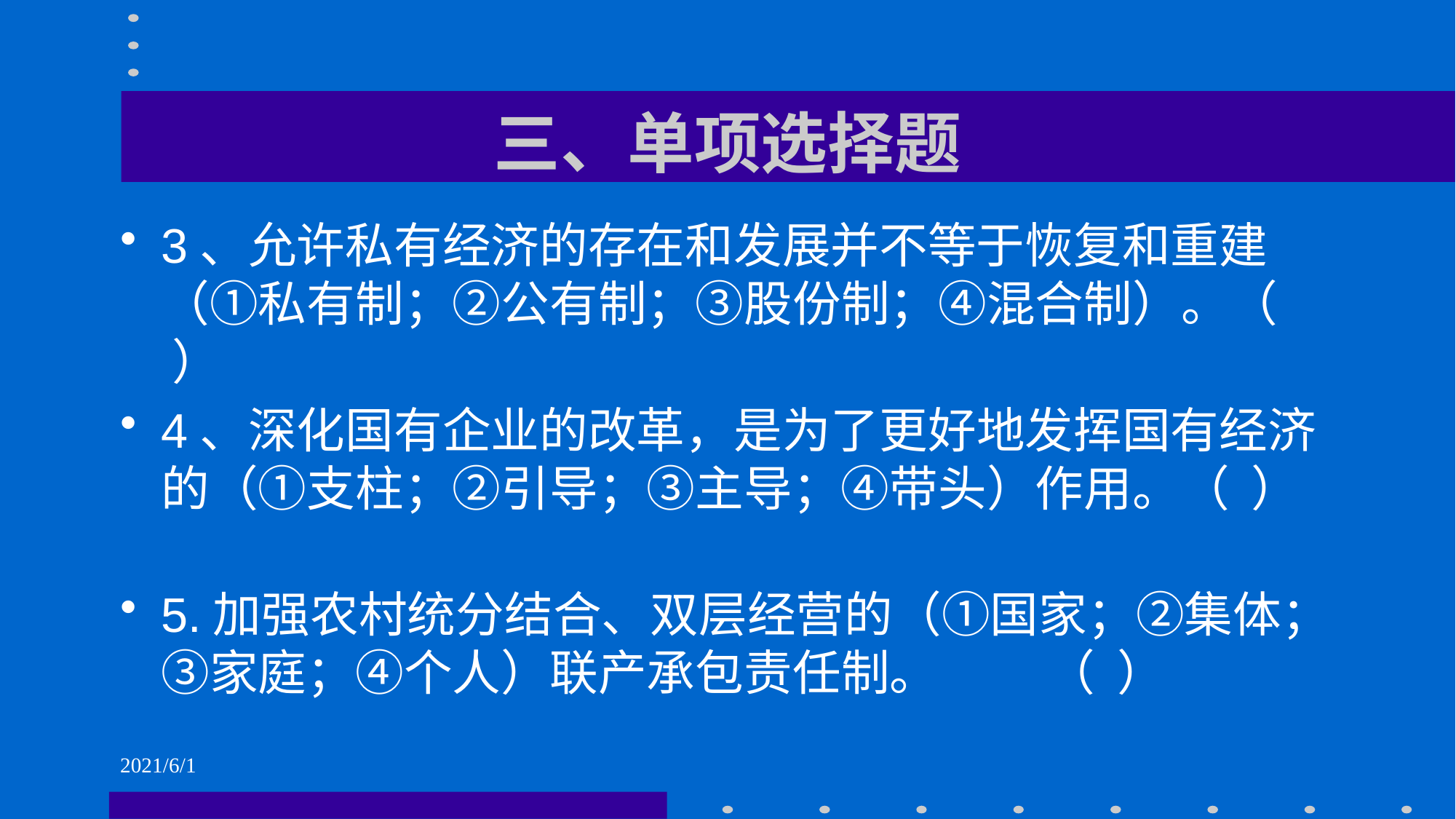

# 三、单项选择题
3、允许私有经济的存在和发展并不等于恢复和重建（①私有制；②公有制；③股份制；④混合制）。（  ）
4、深化国有企业的改革，是为了更好地发挥国有经济的（①支柱；②引导；③主导；④带头）作用。（  ）
5.加强农村统分结合、双层经营的（①国家；②集体；③家庭；④个人）联产承包责任制。          （  ）
2021/6/1